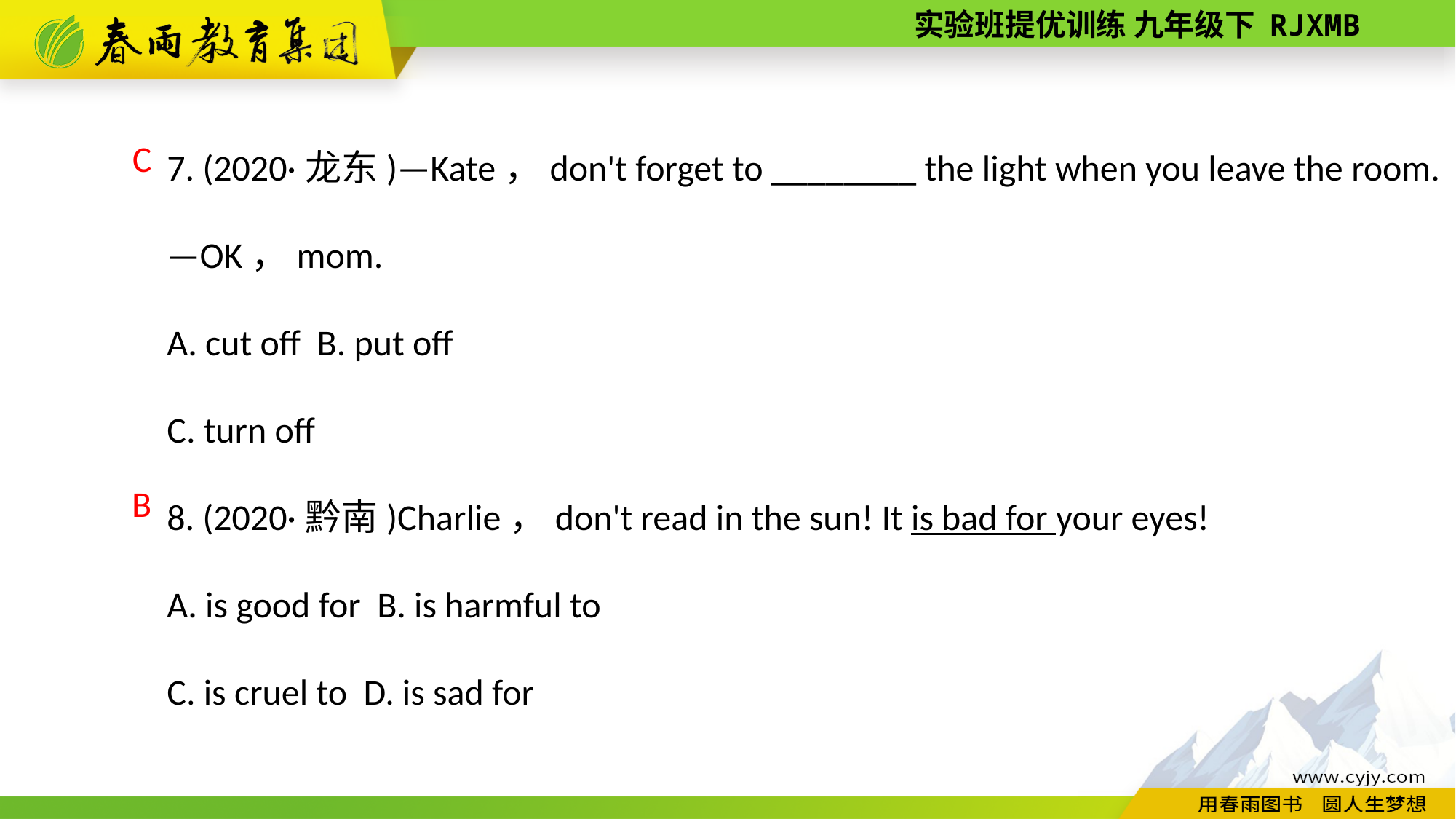

7. (2020·龙东)—Kate，don't forget to ________ the light when you leave the room.
—OK，mom.
A. cut off  B. put off
C. turn off
8. (2020·黔南)Charlie，don't read in the sun! It is bad for your eyes!
A. is good for  B. is harmful to
C. is cruel to  D. is sad for
C
 B